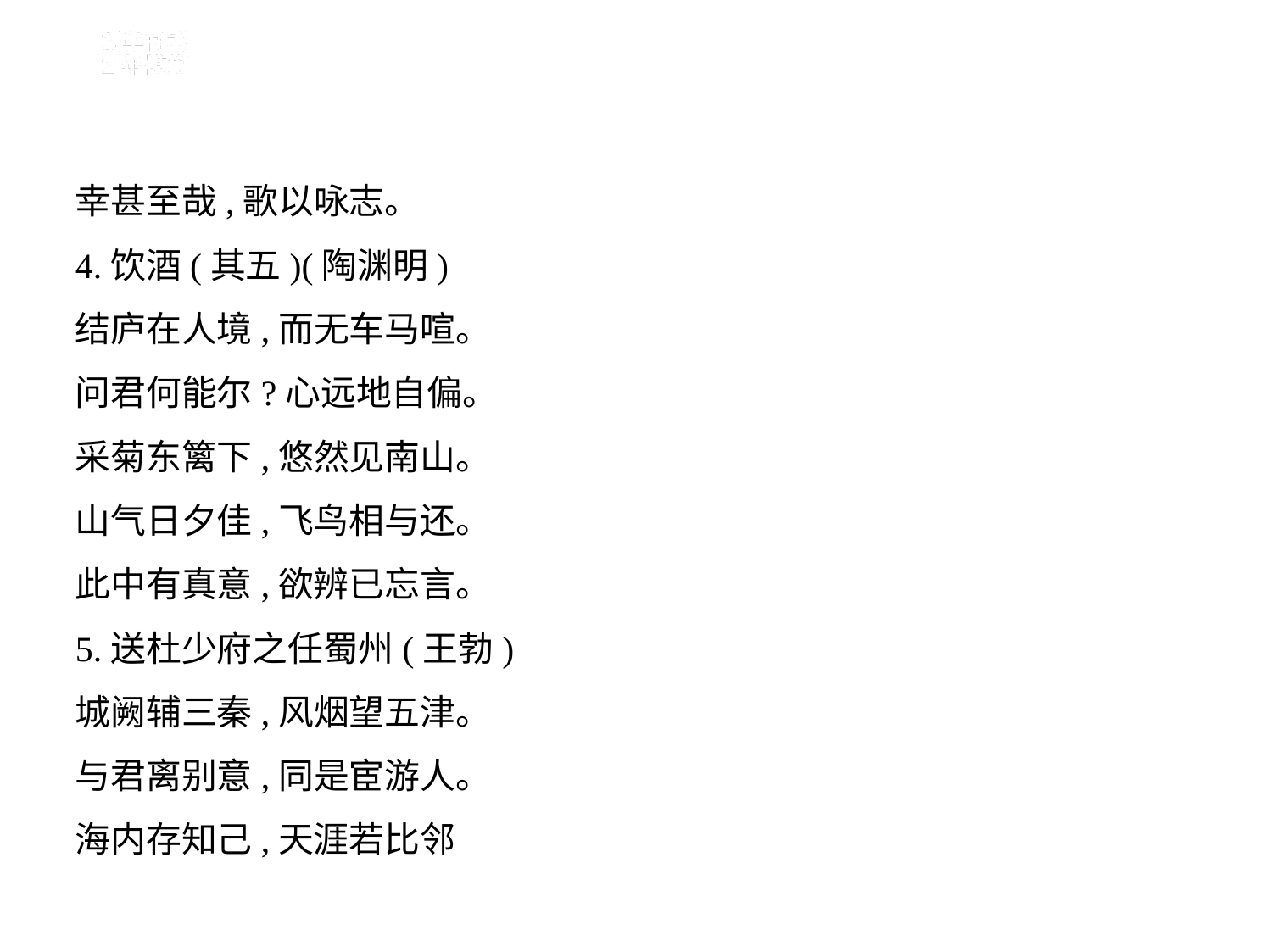

幸甚至哉,歌以咏志。
4.饮酒(其五)(陶渊明)
结庐在人境,而无车马喧。
问君何能尔?心远地自偏。
采菊东篱下,悠然见南山。
山气日夕佳,飞鸟相与还。
此中有真意,欲辨已忘言。
5.送杜少府之任蜀州(王勃)
城阙辅三秦,风烟望五津。
与君离别意,同是宦游人。
海内存知己,天涯若比邻